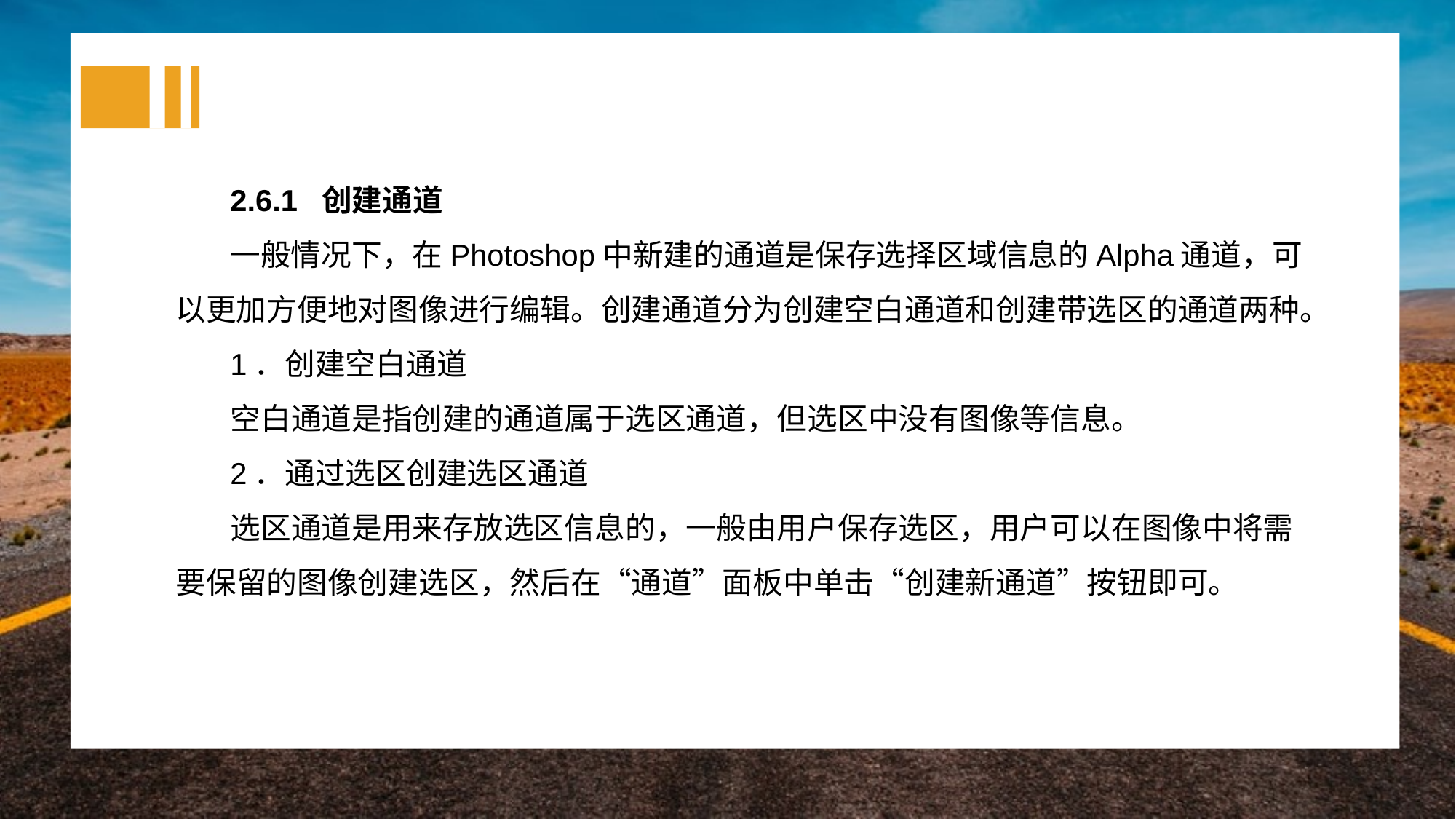

2.6.1  创建通道
一般情况下，在Photoshop中新建的通道是保存选择区域信息的Alpha通道，可以更加方便地对图像进行编辑。创建通道分为创建空白通道和创建带选区的通道两种。
1．创建空白通道
空白通道是指创建的通道属于选区通道，但选区中没有图像等信息。
2．通过选区创建选区通道
选区通道是用来存放选区信息的，一般由用户保存选区，用户可以在图像中将需要保留的图像创建选区，然后在“通道”面板中单击“创建新通道”按钮即可。